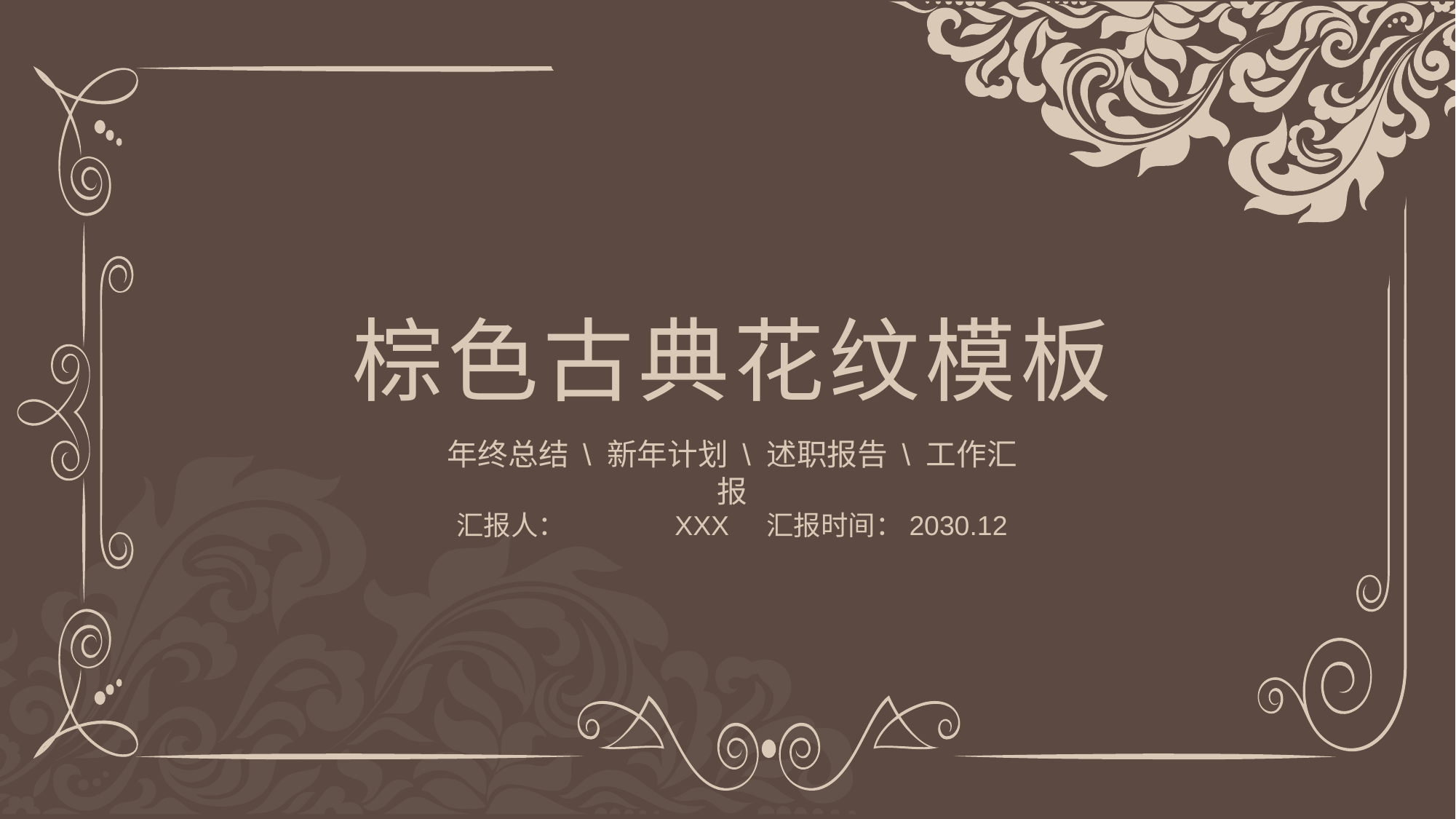

棕色古典花纹模板
年终总结 \ 新年计划 \ 述职报告 \ 工作汇报
汇报人：	XXX    汇报时间：2030.12